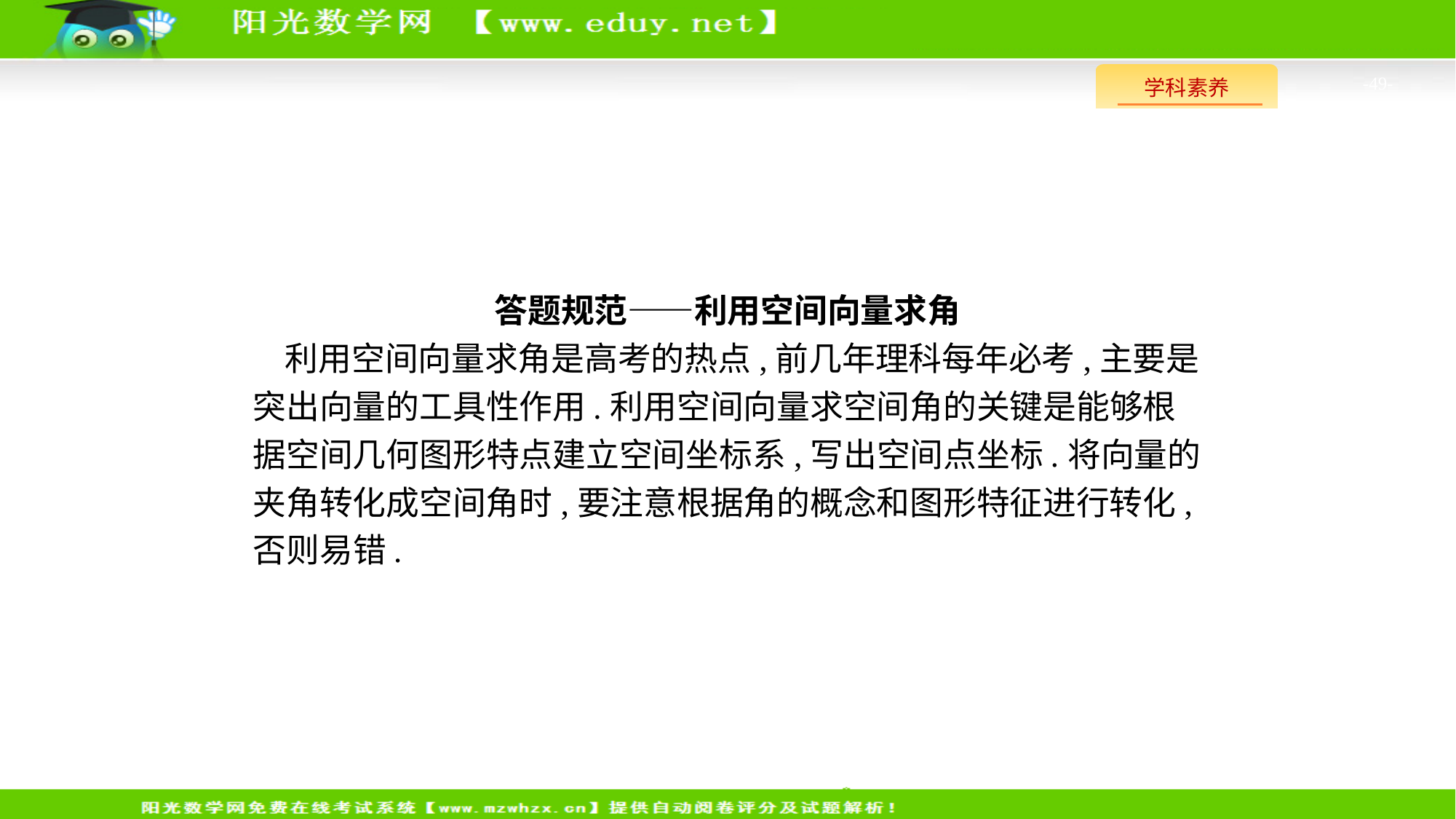

-49-
答题规范——利用空间向量求角
利用空间向量求角是高考的热点,前几年理科每年必考,主要是突出向量的工具性作用.利用空间向量求空间角的关键是能够根据空间几何图形特点建立空间坐标系,写出空间点坐标.将向量的夹角转化成空间角时,要注意根据角的概念和图形特征进行转化,否则易错.